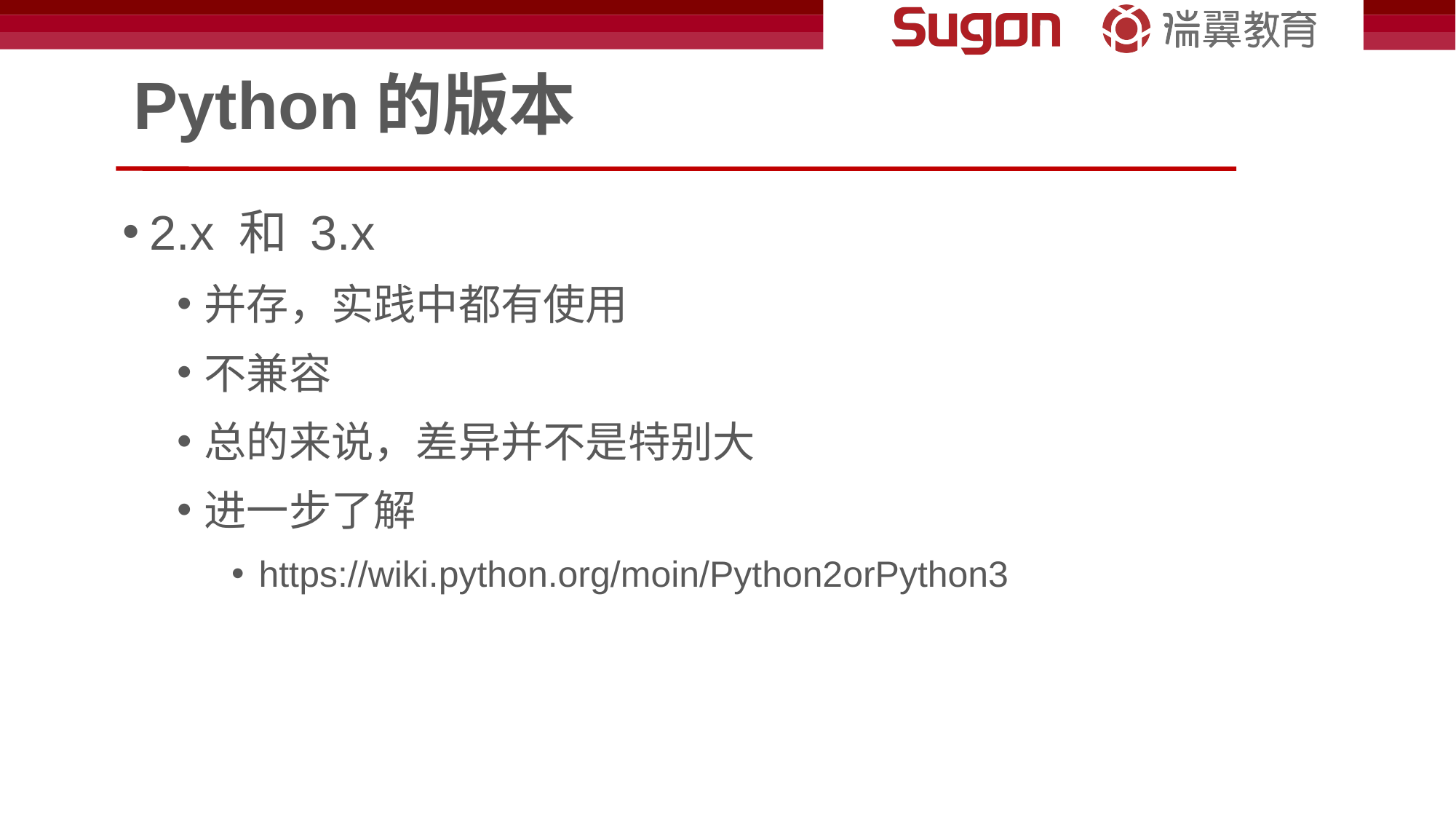

# Python的版本
2.x 和 3.x
并存，实践中都有使用
不兼容
总的来说，差异并不是特别大
进一步了解
https://wiki.python.org/moin/Python2orPython3